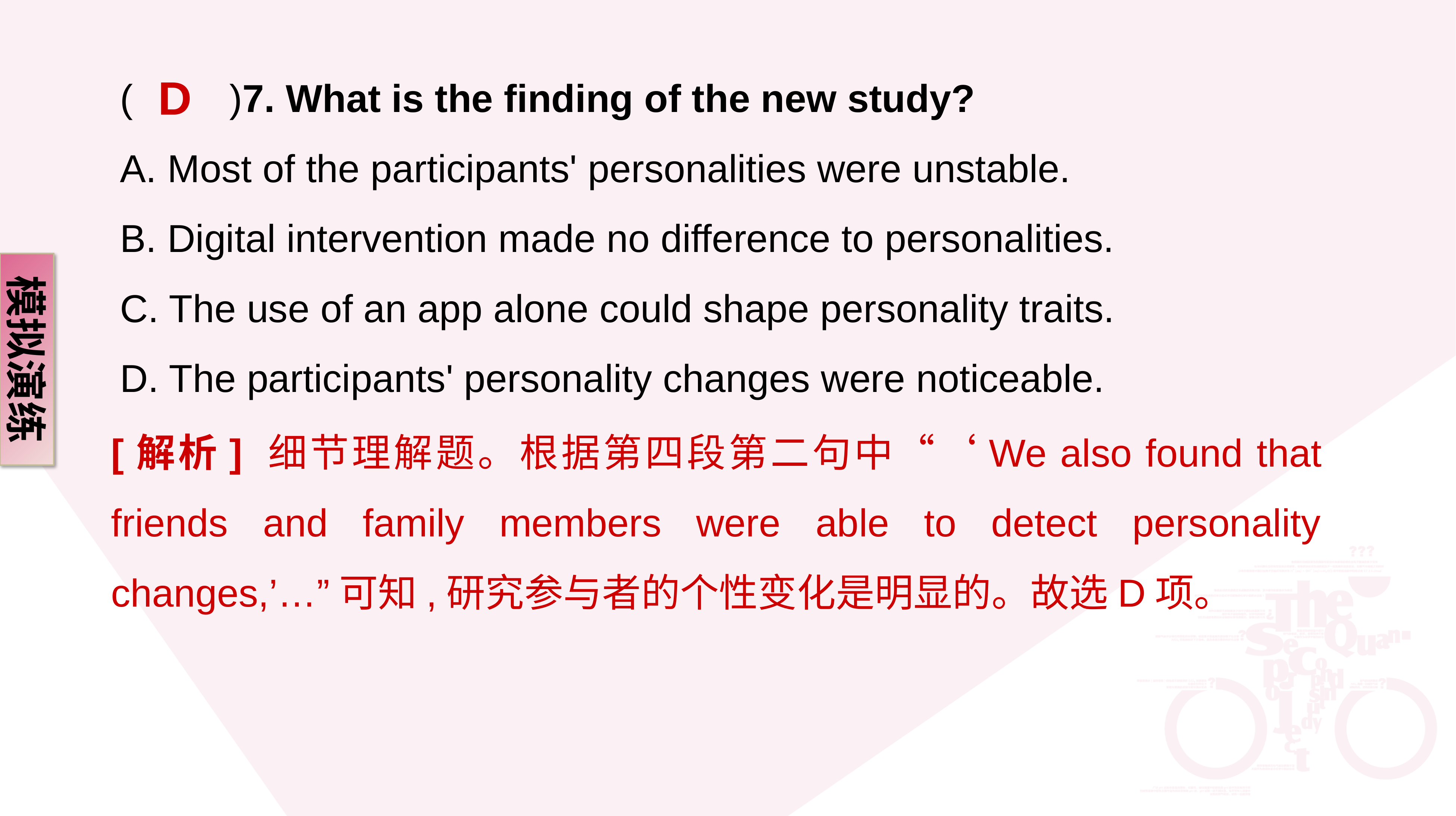

D
(　　)7. What is the finding of the new study?
A. Most of the participants' personalities were unstable.
B. Digital intervention made no difference to personalities.
C. The use of an app alone could shape personality traits.
D. The participants' personality changes were noticeable.
模拟演练
[解析] 细节理解题。根据第四段第二句中“‘We also found that friends and family members were able to detect personality changes,’…”可知,研究参与者的个性变化是明显的。故选D项。